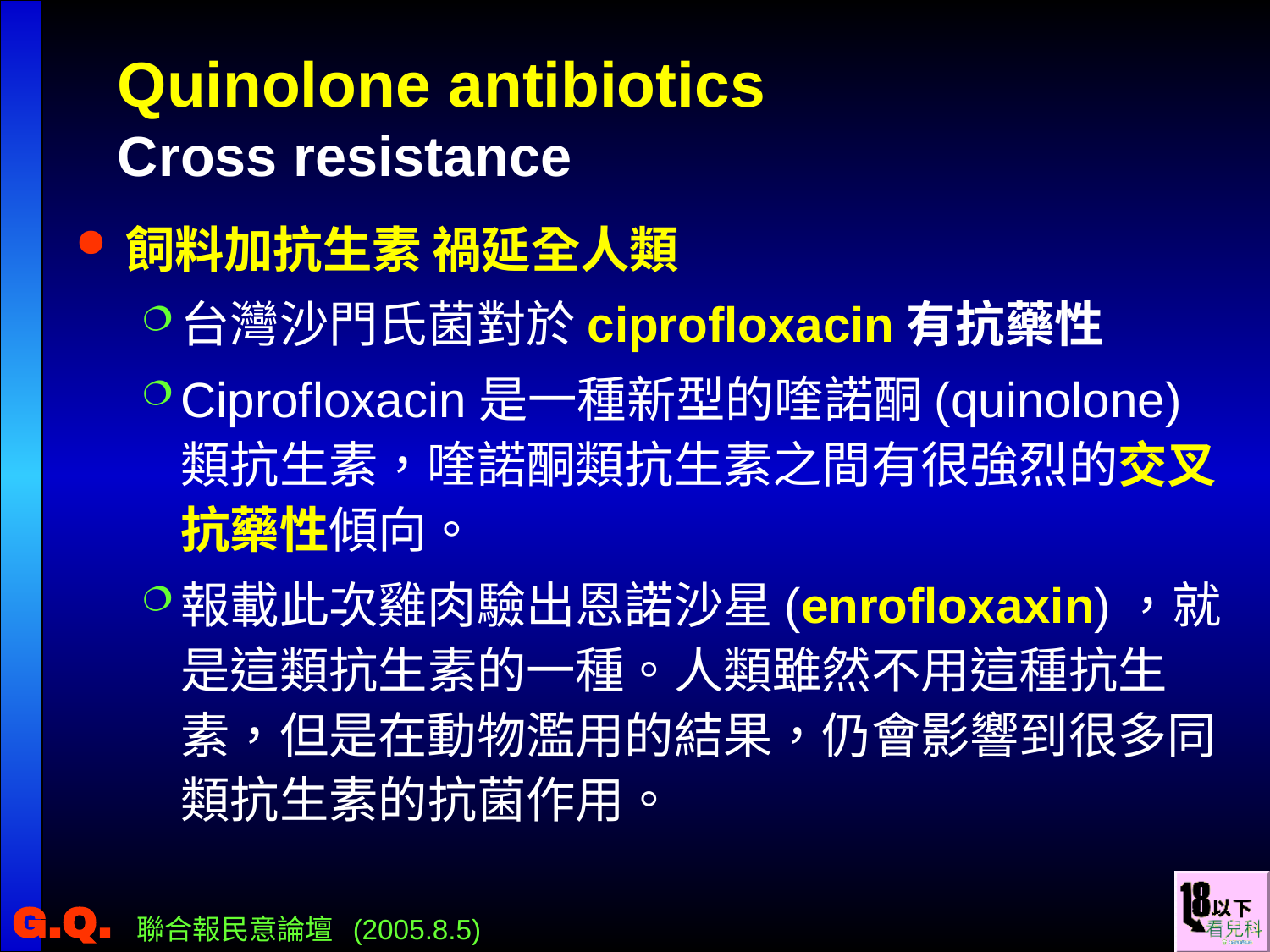

# Quinolone antibiotics Cross resistance
飼料加抗生素 禍延全人類
台灣沙門氏菌對於ciprofloxacin有抗藥性
Ciprofloxacin是一種新型的喹諾酮(quinolone)類抗生素，喹諾酮類抗生素之間有很強烈的交叉抗藥性傾向。
報載此次雞肉驗出恩諾沙星(enrofloxaxin)，就是這類抗生素的一種。人類雖然不用這種抗生素，但是在動物濫用的結果，仍會影響到很多同類抗生素的抗菌作用。
聯合報民意論壇  (2005.8.5)